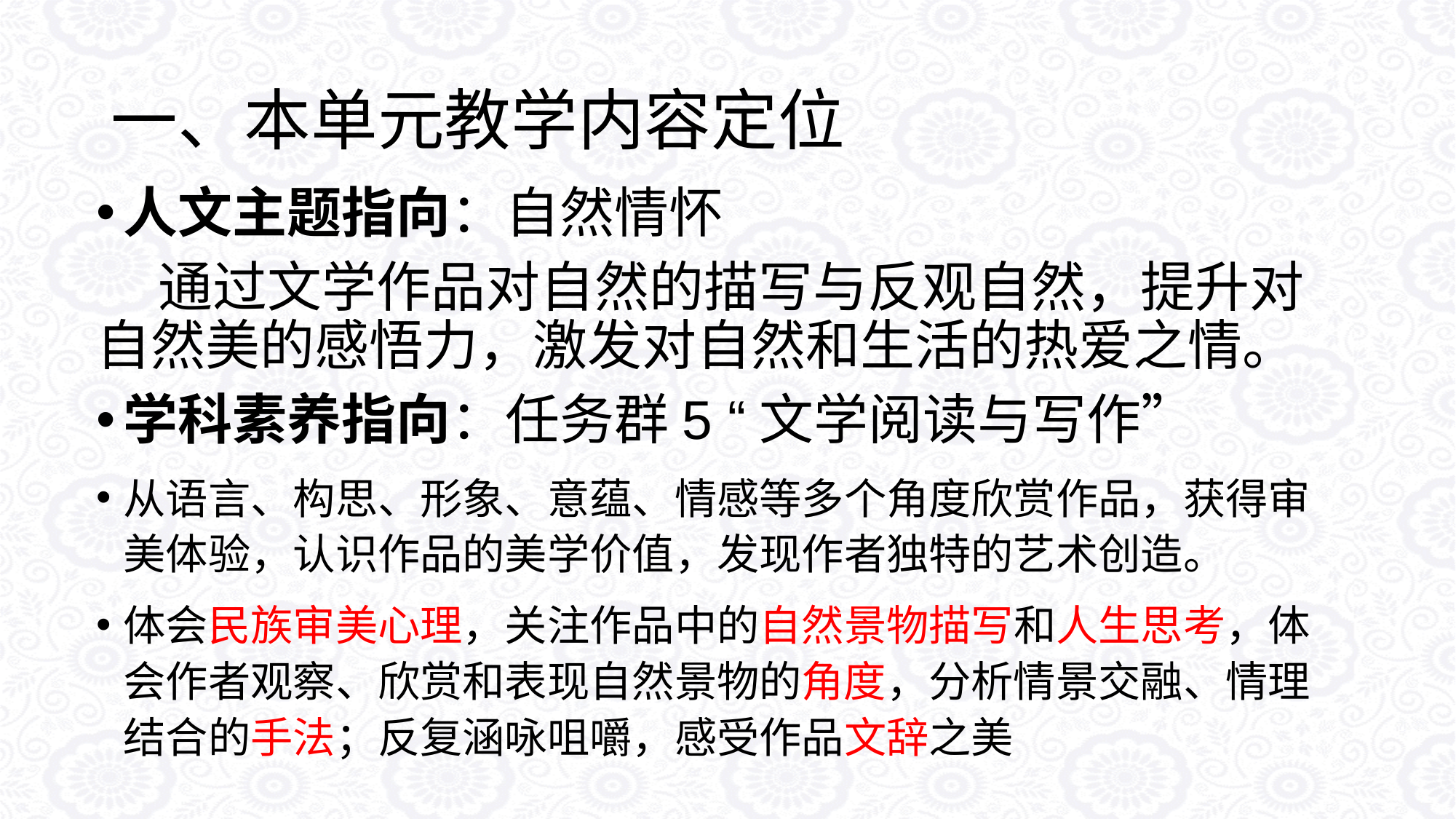

# 一、本单元教学内容定位
人文主题指向：自然情怀
    通过文学作品对自然的描写与反观自然，提升对自然美的感悟力，激发对自然和生活的热爱之情。
学科素养指向：任务群5 “文学阅读与写作”
从语言、构思、形象、意蕴、情感等多个角度欣赏作品，获得审美体验，认识作品的美学价值，发现作者独特的艺术创造。
体会民族审美心理，关注作品中的自然景物描写和人生思考，体会作者观察、欣赏和表现自然景物的角度，分析情景交融、情理结合的手法；反复涵咏咀嚼，感受作品文辞之美